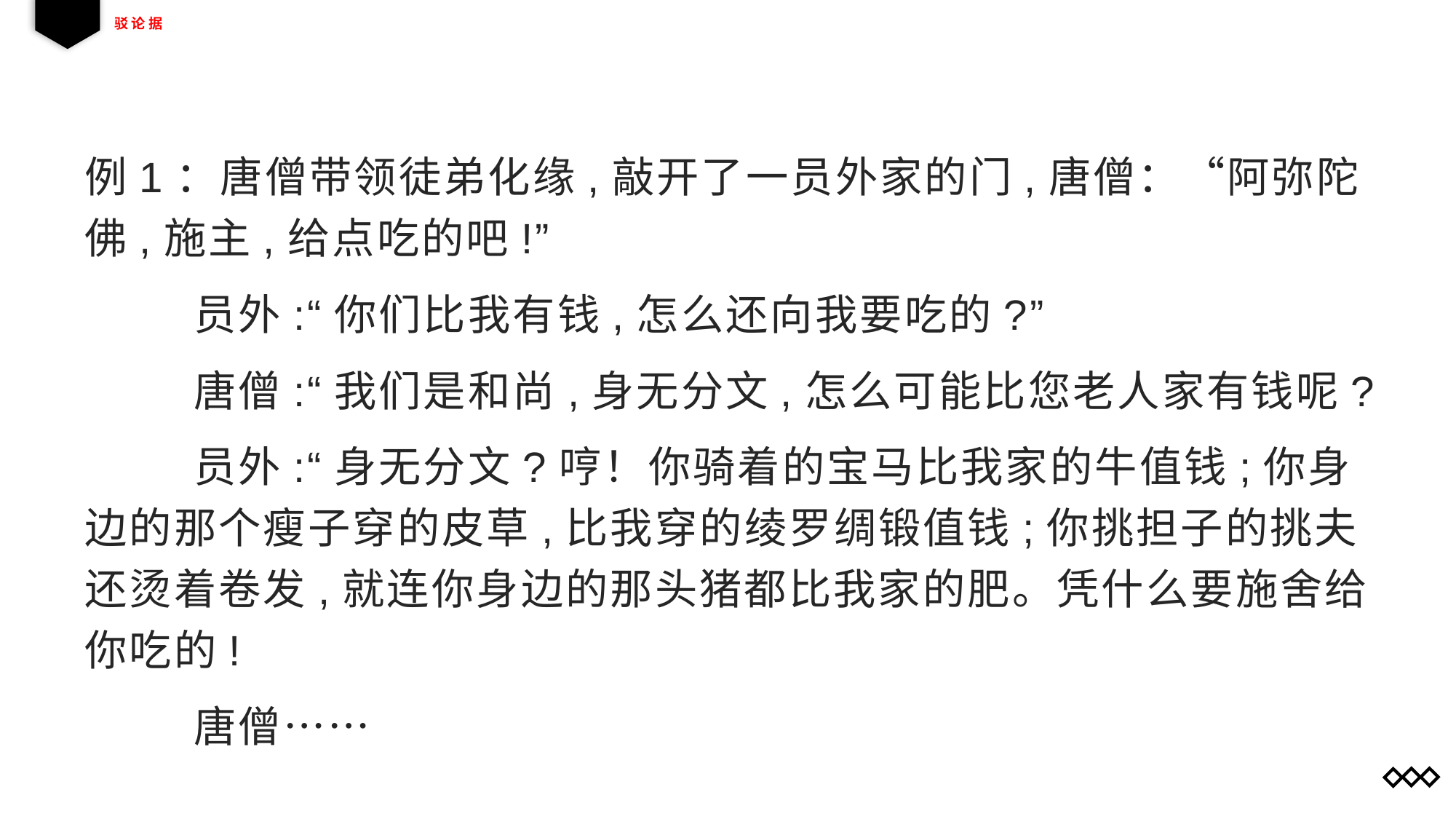

# 驳论据
例1：唐僧带领徒弟化缘,敲开了一员外家的门,唐僧：“阿弥陀佛,施主,给点吃的吧!”
	员外:“你们比我有钱,怎么还向我要吃的?”
	唐僧:“我们是和尚,身无分文,怎么可能比您老人家有钱呢?
	员外:“身无分文?哼！你骑着的宝马比我家的牛值钱;你身边的那个瘦子穿的皮草,比我穿的绫罗绸锻值钱;你挑担子的挑夫还烫着卷发,就连你身边的那头猪都比我家的肥。凭什么要施舍给你吃的!
	唐僧……